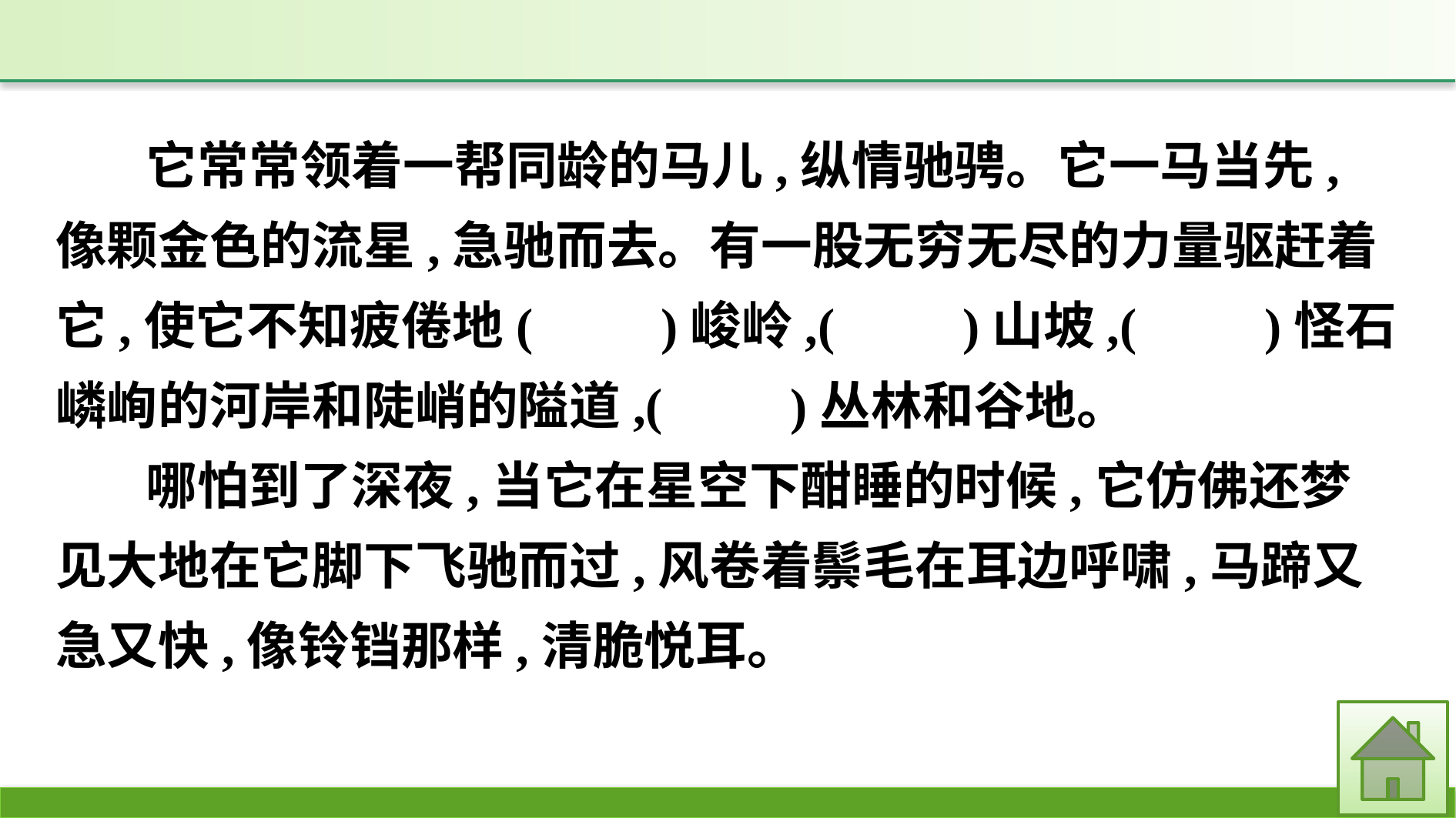

它常常领着一帮同龄的马儿,纵情驰骋。它一马当先,像颗金色的流星,急驰而去。有一股无穷无尽的力量驱赶着它,使它不知疲倦地(　　)峻岭,(　　)山坡,(　　)怪石嶙峋的河岸和陡峭的隘道,(　　)丛林和谷地。
哪怕到了深夜,当它在星空下酣睡的时候,它仿佛还梦见大地在它脚下飞驰而过,风卷着鬃毛在耳边呼啸,马蹄又急又快,像铃铛那样,清脆悦耳。